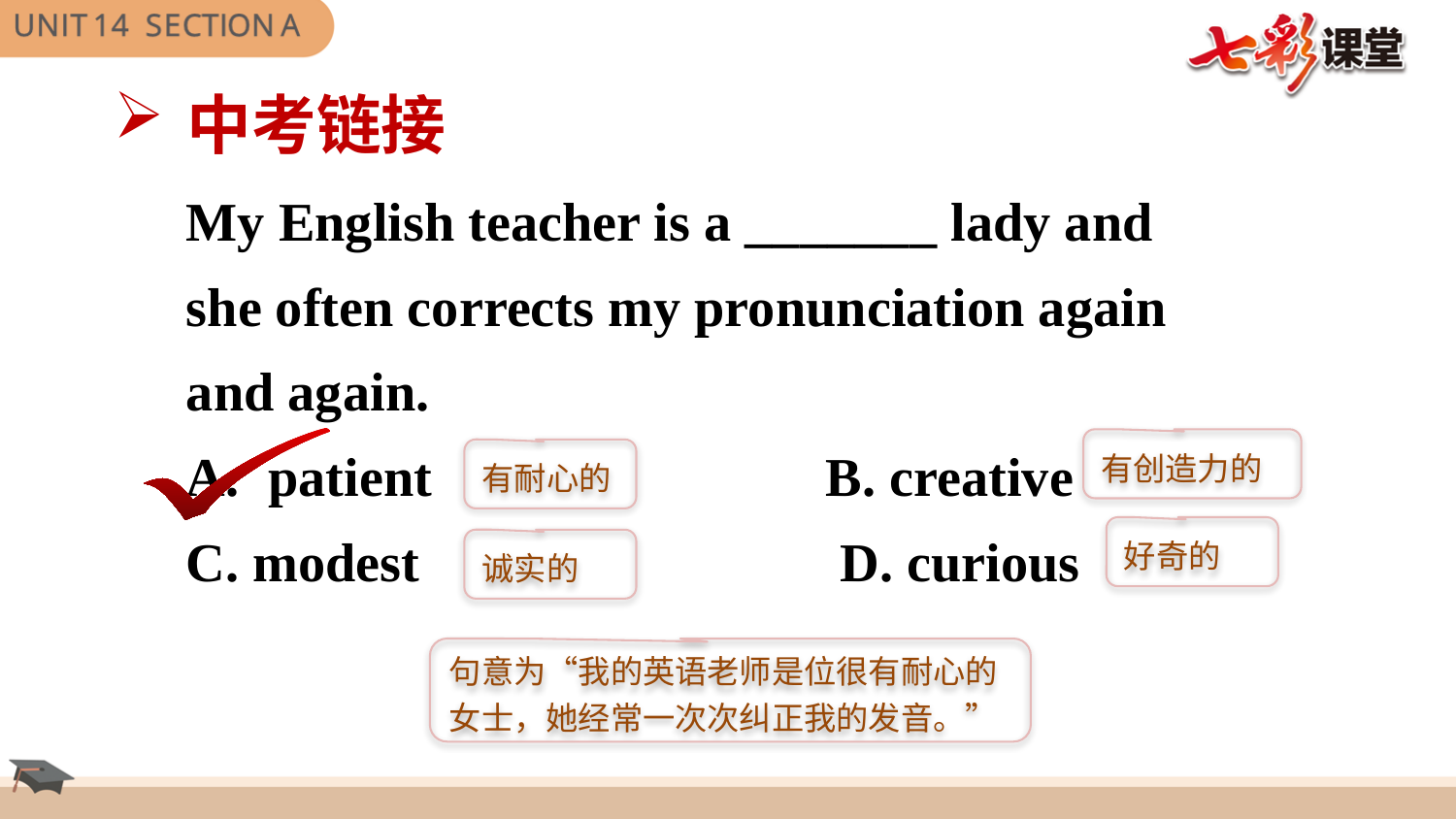

中考链接
My English teacher is a _______ lady and
she often corrects my pronunciation again
and again.
patient                             B. creative
C. modest                               D. curious

有创造力的
有耐心的
好奇的
诚实的
句意为“我的英语老师是位很有耐心的女士，她经常一次次纠正我的发音。”